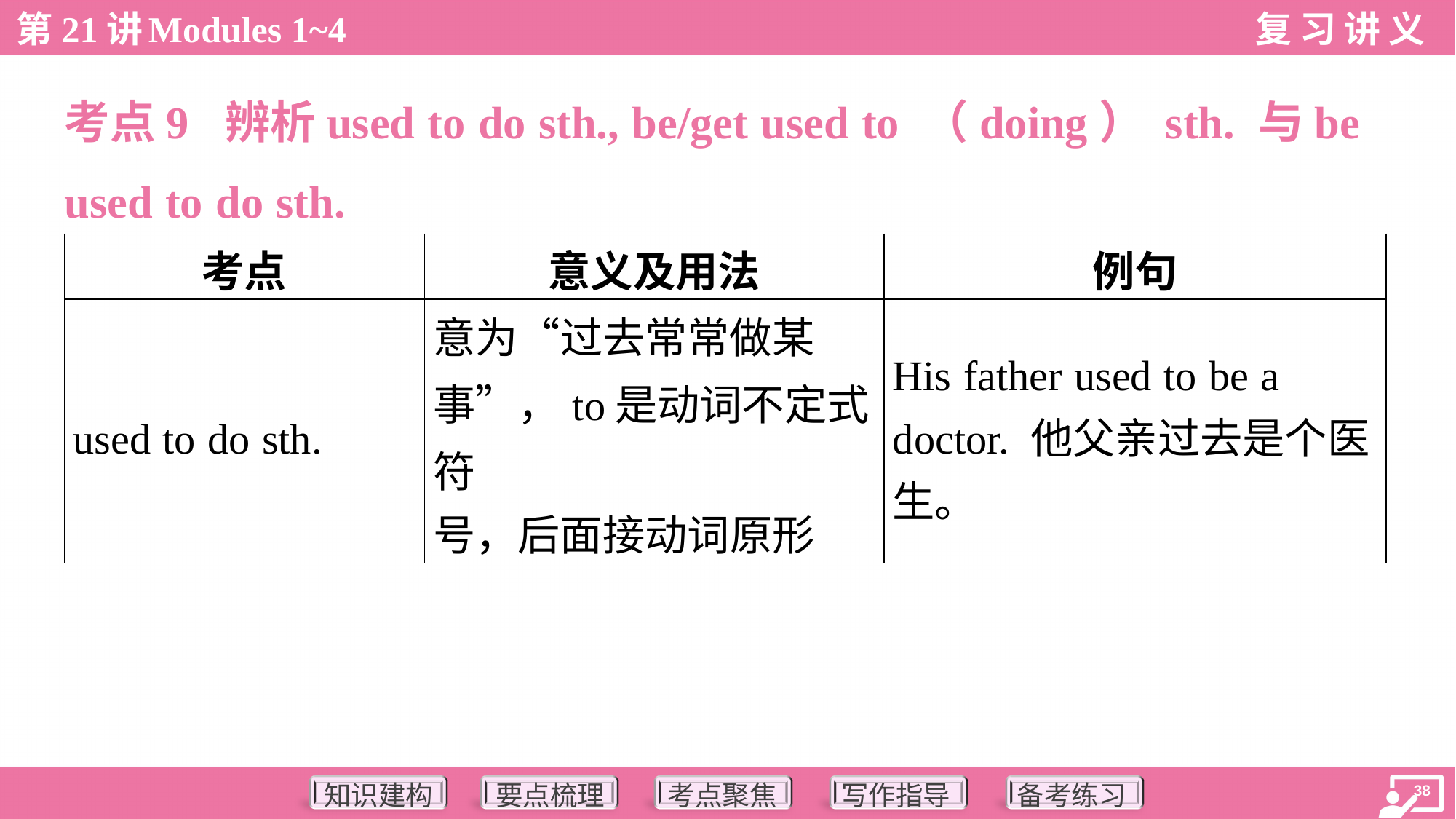

考点9  辨析used to do sth., be/get used to （doing） sth. 与be
used to do sth.
| 考点 | 意义及用法 | 例句 |
| --- | --- | --- |
| used to do sth. | 意为“过去常常做某 事”，to是动词不定式符 号，后面接动词原形 | His father used to be a doctor. 他父亲过去是个医 生。 |